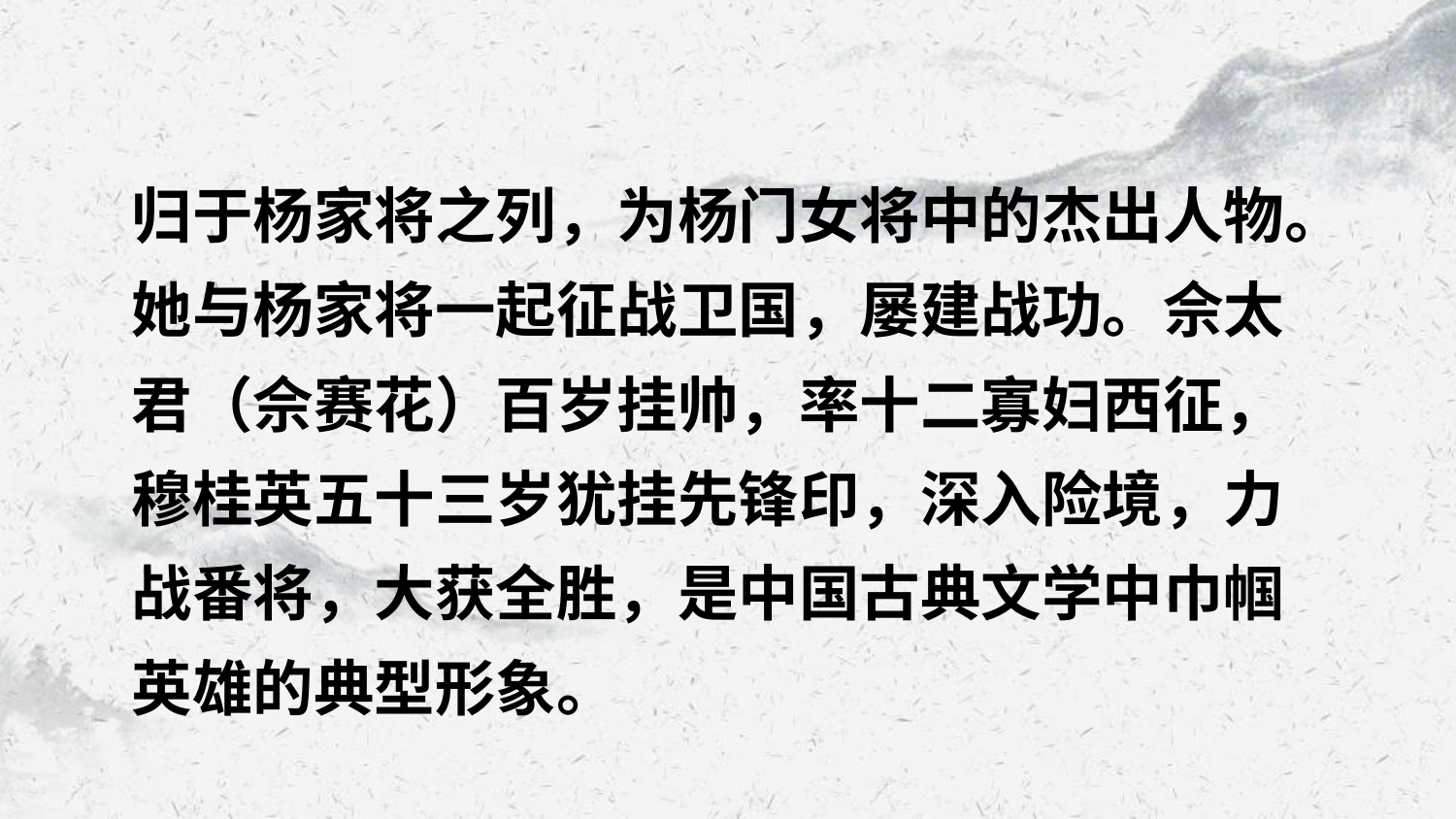

归于杨家将之列，为杨门女将中的杰出人物。她与杨家将一起征战卫国，屡建战功。佘太君（佘赛花）百岁挂帅，率十二寡妇西征，穆桂英五十三岁犹挂先锋印，深入险境，力战番将，大获全胜，是中国古典文学中巾帼英雄的典型形象。